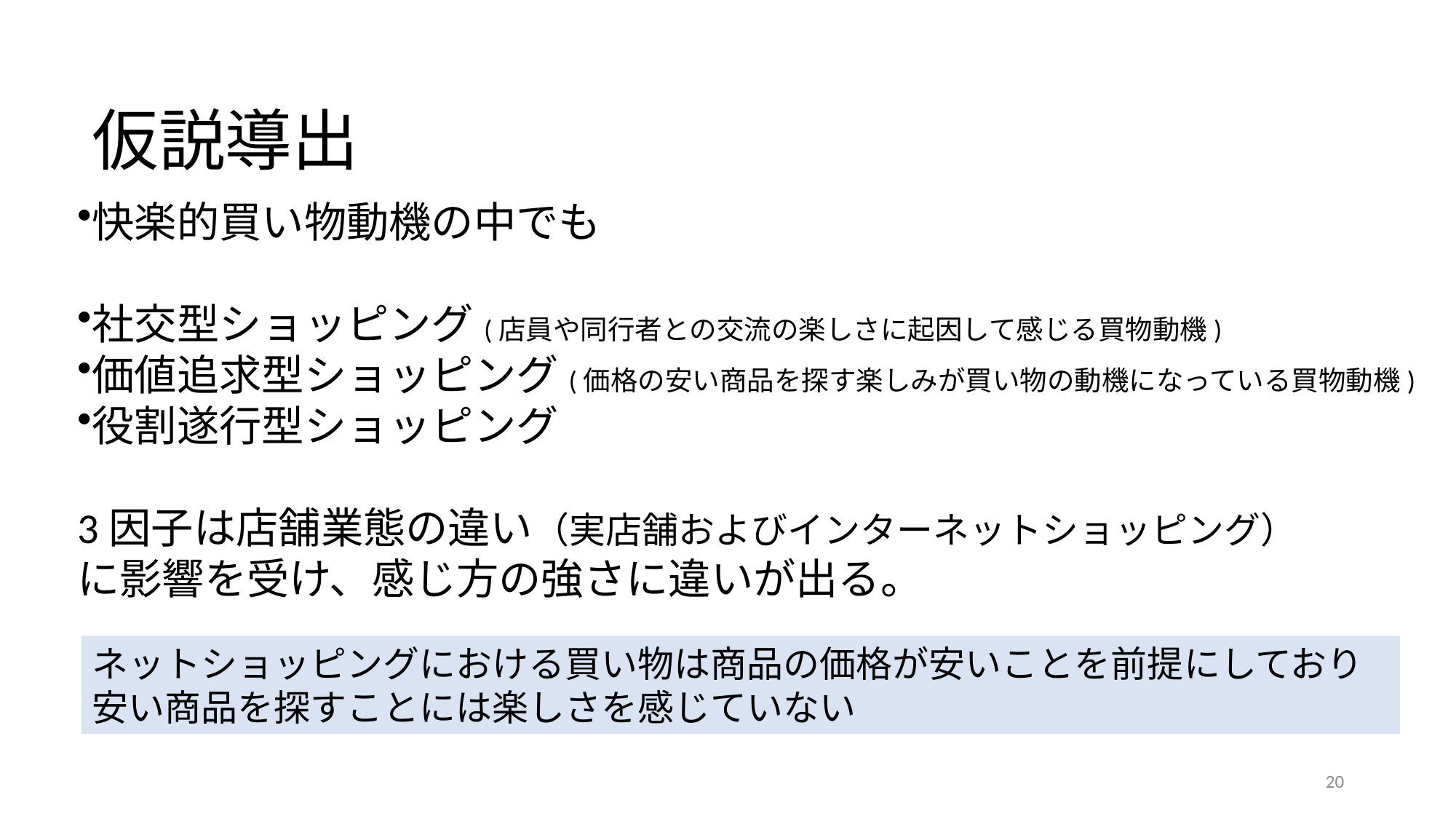

仮説導出
快楽的買い物動機の中でも

社交型ショッピング(店員や同行者との交流の楽しさに起因して感じる買物動機)
価値追求型ショッピング(価格の安い商品を探す楽しみが買い物の動機になっている買物動機)
役割遂行型ショッピング

3因子は店舗業態の違い（実店舗およびインターネットショッピング）
に影響を受け、感じ方の強さに違いが出る。

ネットショッピングにおける買い物は商品の価格が安いことを前提にしており
安い商品を探すことには楽しさを感じていない
20